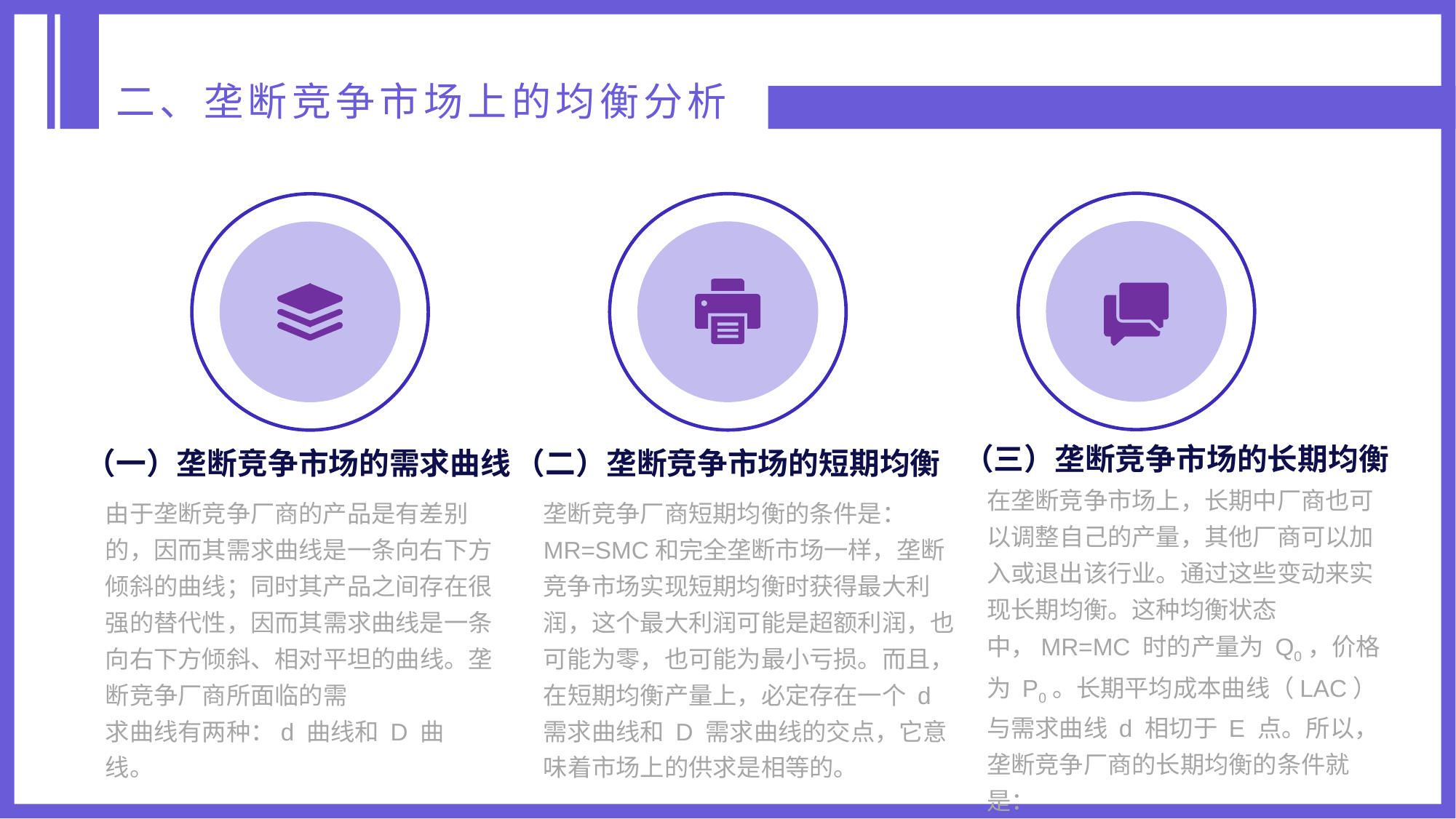

二、垄断竞争市场上的均衡分析

（三）垄断竞争市场的长期均衡
在垄断竞争市场上，长期中厂商也可以调整自己的产量，其他厂商可以加入或退出该行业。通过这些变动来实现长期均衡。这种均衡状态中，MR=MC 时的产量为 Q0，价格为 P0。长期平均成本曲线（LAC）与需求曲线 d 相切于 E 点。所以，垄断竞争厂商的长期均衡的条件就是：
MR=LMC=SMC；AR=LAR=LAC
（一）垄断竞争市场的需求曲线
由于垄断竞争厂商的产品是有差别的，因而其需求曲线是一条向右下方倾斜的曲线；同时其产品之间存在很强的替代性，因而其需求曲线是一条向右下方倾斜、相对平坦的曲线。垄断竞争厂商所面临的需
求曲线有两种：d 曲线和 D 曲线。
（二）垄断竞争市场的短期均衡
垄断竞争厂商短期均衡的条件是：MR=SMC和完全垄断市场一样，垄断竞争市场实现短期均衡时获得最大利润，这个最大利润可能是超额利润，也可能为零，也可能为最小亏损。而且，在短期均衡产量上，必定存在一个 d 需求曲线和 D 需求曲线的交点，它意味着市场上的供求是相等的。